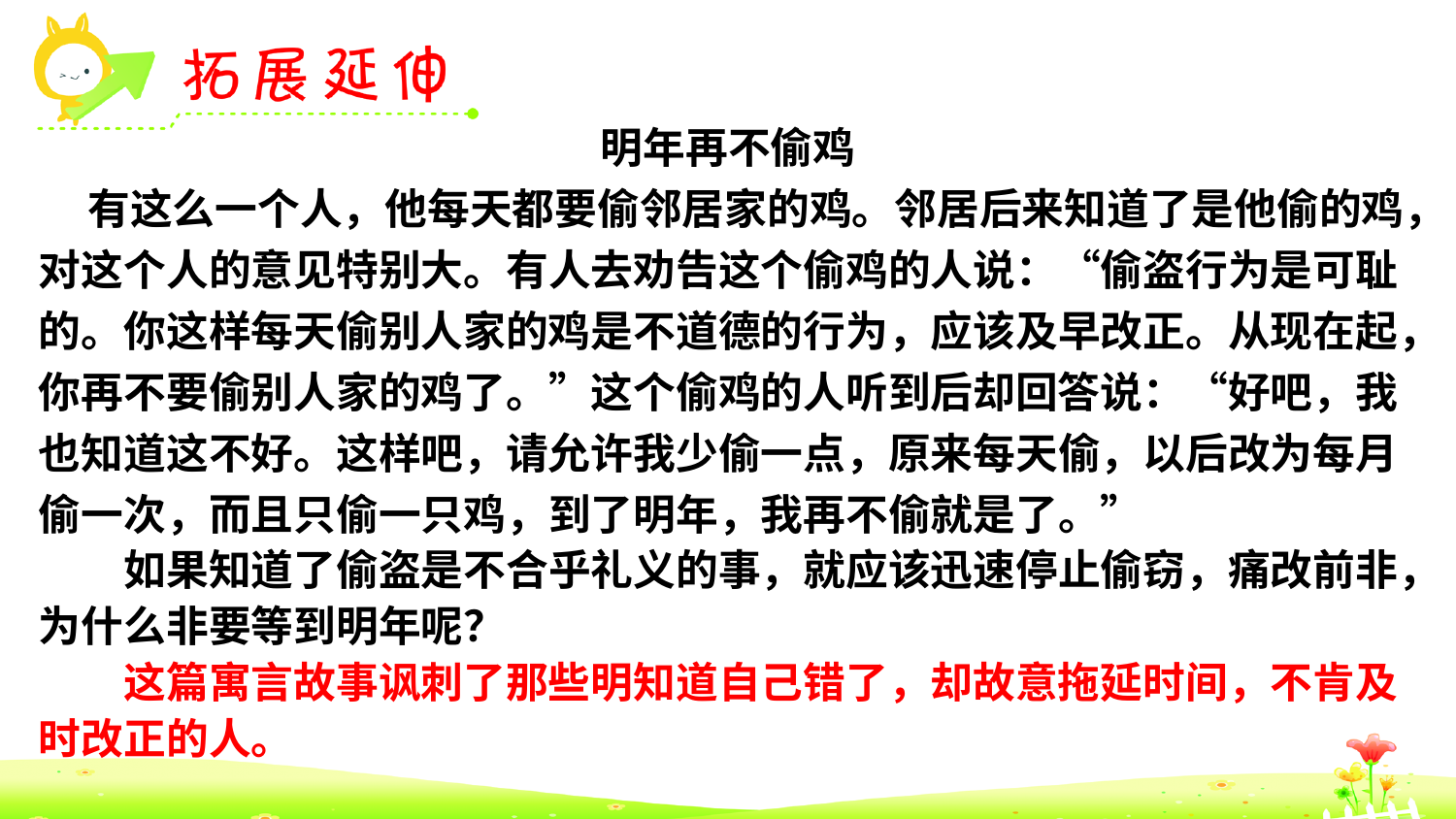

明年再不偷鸡
    有这么一个人，他每天都要偷邻居家的鸡。邻居后来知道了是他偷的鸡，对这个人的意见特别大。有人去劝告这个偷鸡的人说：“偷盗行为是可耻的。你这样每天偷别人家的鸡是不道德的行为，应该及早改正。从现在起，你再不要偷别人家的鸡了。”这个偷鸡的人听到后却回答说：“好吧，我也知道这不好。这样吧，请允许我少偷一点，原来每天偷，以后改为每月偷一次，而且只偷一只鸡，到了明年，我再不偷就是了。”
　　如果知道了偷盗是不合乎礼义的事，就应该迅速停止偷窃，痛改前非，为什么非要等到明年呢？
　　这篇寓言故事讽刺了那些明知道自己错了，却故意拖延时间，不肯及时改正的人。